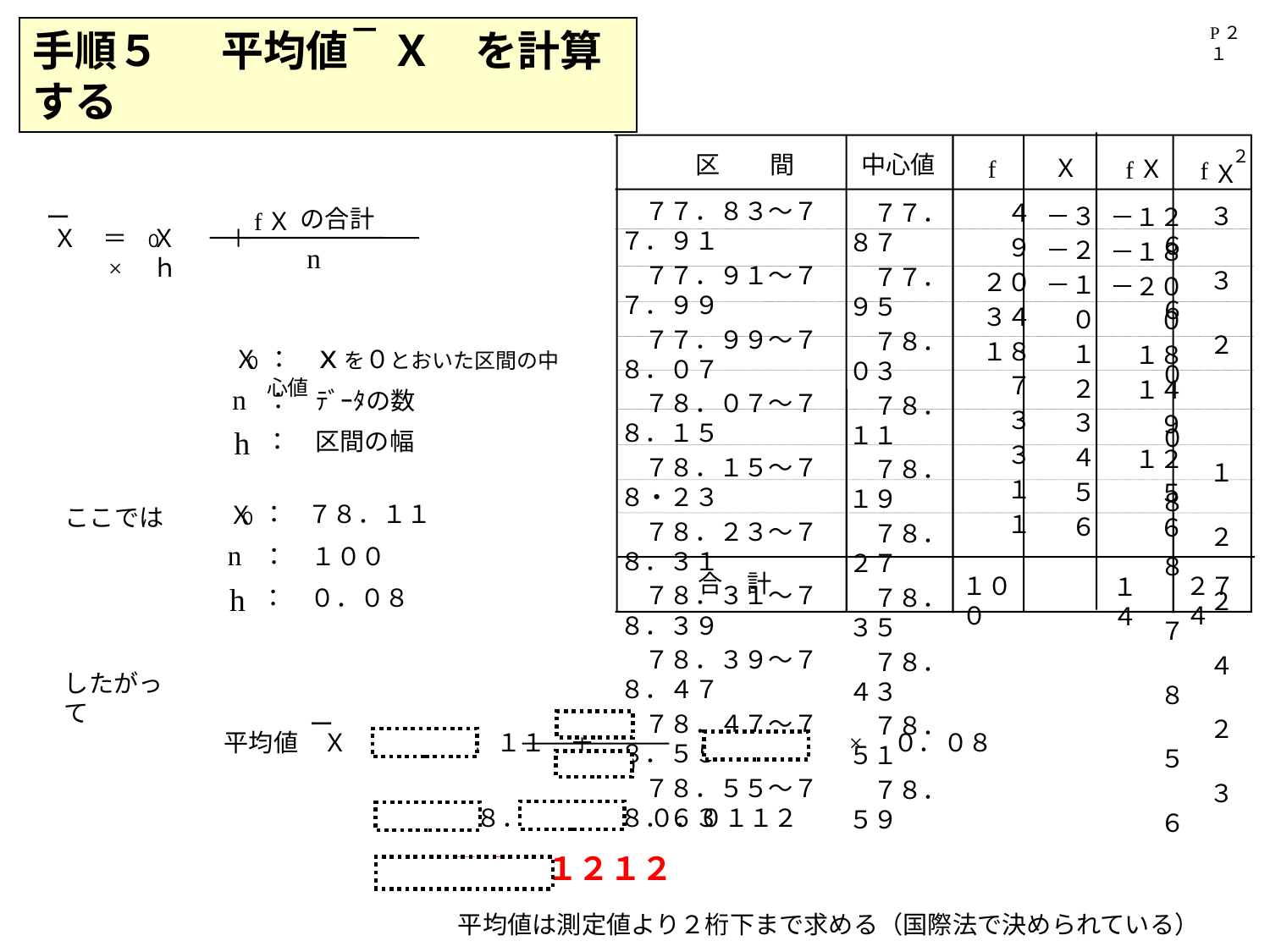

－
P２１
手順５ 　 平均値　Ｘ　を計算する

　７７．８３～７７．９１
　７７．９１～７７．９９
　７７．９９～７８．０７
　７８．０７～７８．１５
　７８．１５～７８・２３
　７８．２３～７８．３１
　７８．３１～７８．３９
　７８．３９～７８．４７
　７８．４７～７８．５５
　７８．５５～７８．６３
　７７．８７
　７７．９５
　７８．０３
　７８．１１
　７８．１９
　７８．２７
　７８．３５
　７８．４３
　７８．５１
　７８．５９
　　４
　　９
　２０
　３４
　１８
　　７
　　３
　　３
　　１
　　１
　－３
　－２
　－１
　　０
　　１
　　２
　　３
　　４
　　５
　　６
　　３６
　　３６
　　２０
　　　０
　　１８
　　２８
　　２７
　　４８
　　２５
　　３６
　－１２
　－１８
　－２０
　　　０
　　１８
　　１４
　　　９
　　１２
　　　５
　　　６

合　計
１００
２７４
１４
２
中心値
区　　間
Ｘ
f
Ｘ
f
f
Ｘ
ー
の合計
f
Ｘ
０
n

：　ｘを０とおいた区間の中心値
　Ｘ
０
n
：　ﾃﾞｰﾀの数
h
：　区間の幅
Ｘ　＝　Ｘ　　＋　　　　　　　　　　　　　　　×　ｈ
：　７８．１１
　Ｘ
０
ここでは
n
h
：　１００
：　０．０８
したがって
　１４

１００
平均値　Ｘ　＝　７８．１１　＋　　　　　　　　　　×　０．０８
　　　　　　 　＝　７８．１１　＋　０．０１１２
ー

　　　　　　 　＝　７８．１２１２

平均値は測定値より２桁下まで求める（国際法で決められている）